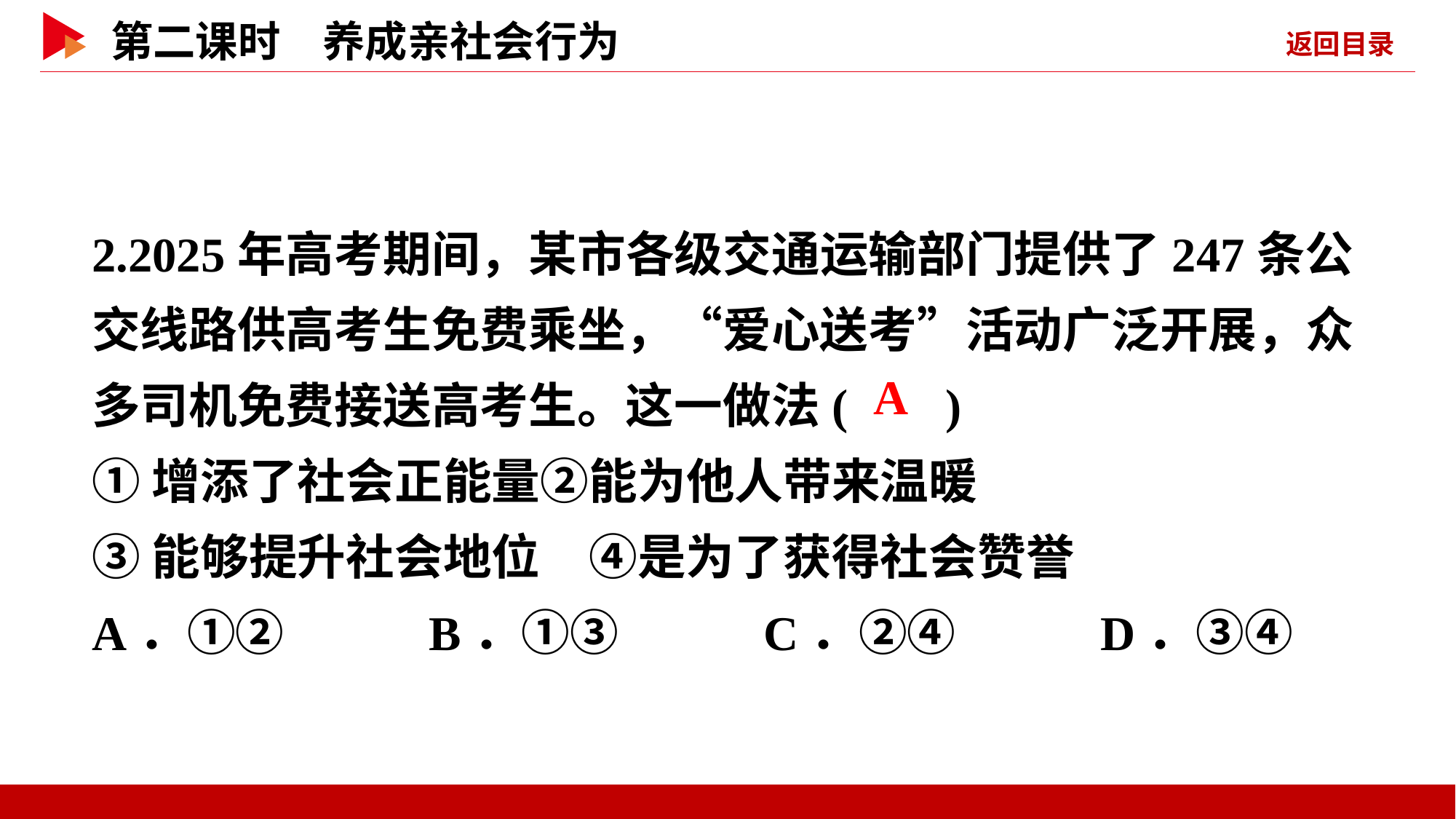

2.2025年高考期间，某市各级交通运输部门提供了247条公交线路供高考生免费乘坐，“爱心送考”活动广泛开展，众多司机免费接送高考生。这一做法(        )
①增添了社会正能量②能为他人带来温暖
③能够提升社会地位　④是为了获得社会赞誉
A．①②            B．①③            C．②④            D．③④
   A